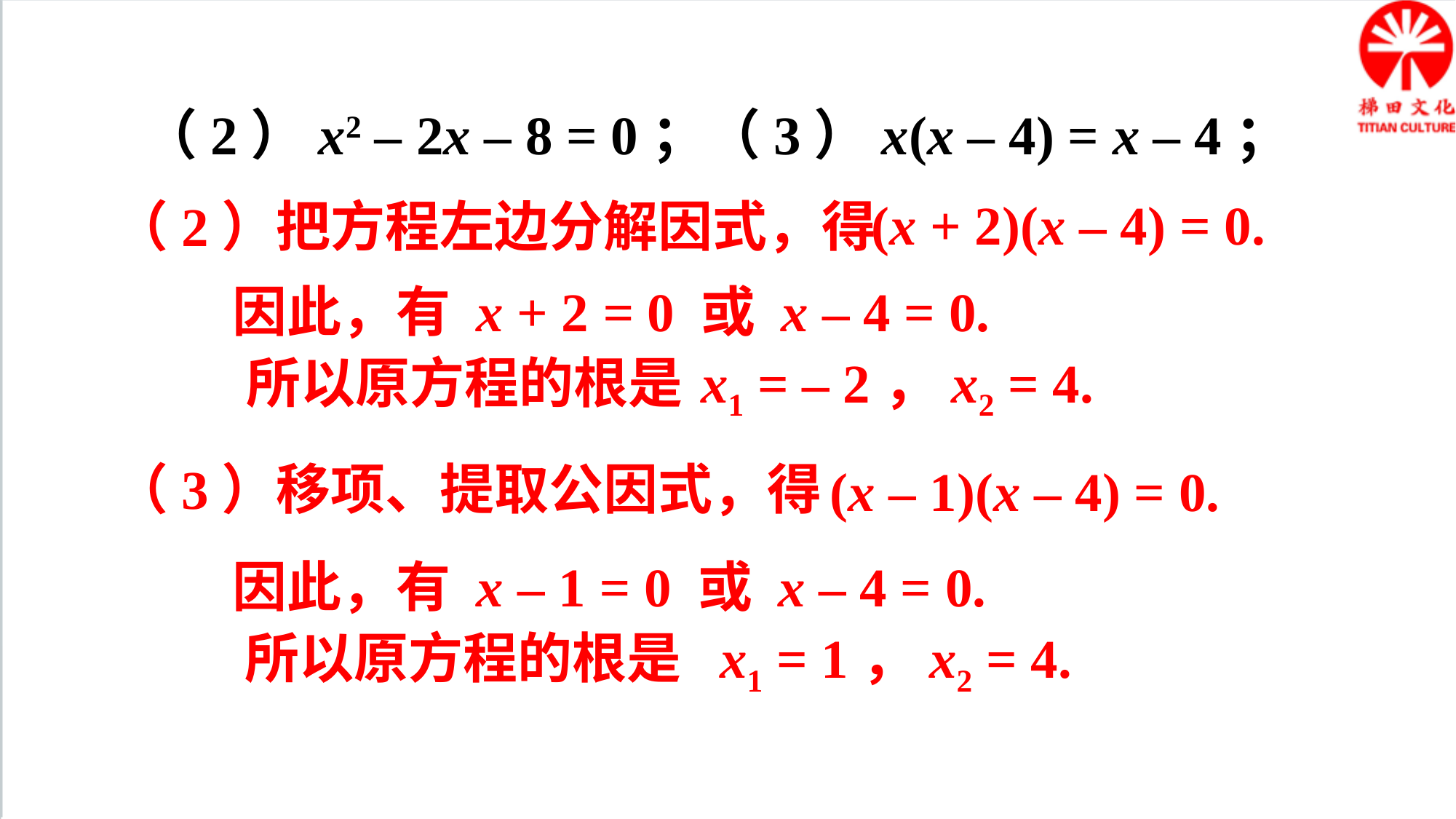

（2）x2 – 2x – 8 = 0；（3）x(x – 4) = x – 4；
(x + 2)(x – 4) = 0.
（2）把方程左边分解因式，得
因此，有 x + 2 = 0 或 x – 4 = 0.
所以原方程的根是
x1 = – 2，x2 = 4.
（3）移项、提取公因式，得
(x – 1)(x – 4) = 0.
因此，有 x – 1 = 0 或 x – 4 = 0.
所以原方程的根是
x1 = 1，x2 = 4.